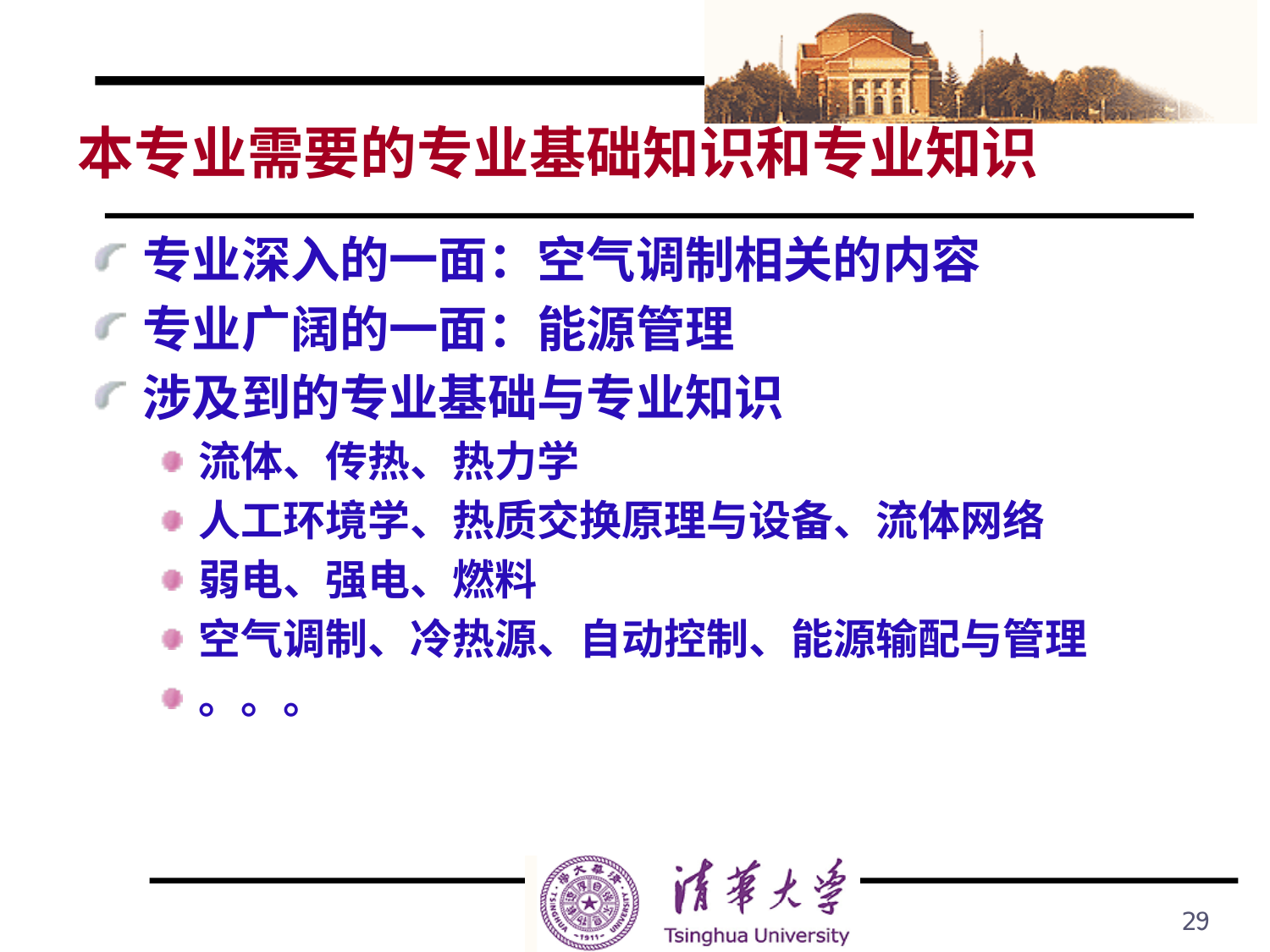

# 本专业需要的专业基础知识和专业知识
专业深入的一面：空气调制相关的内容
专业广阔的一面：能源管理
涉及到的专业基础与专业知识
流体、传热、热力学
人工环境学、热质交换原理与设备、流体网络
弱电、强电、燃料
空气调制、冷热源、自动控制、能源输配与管理
。。。